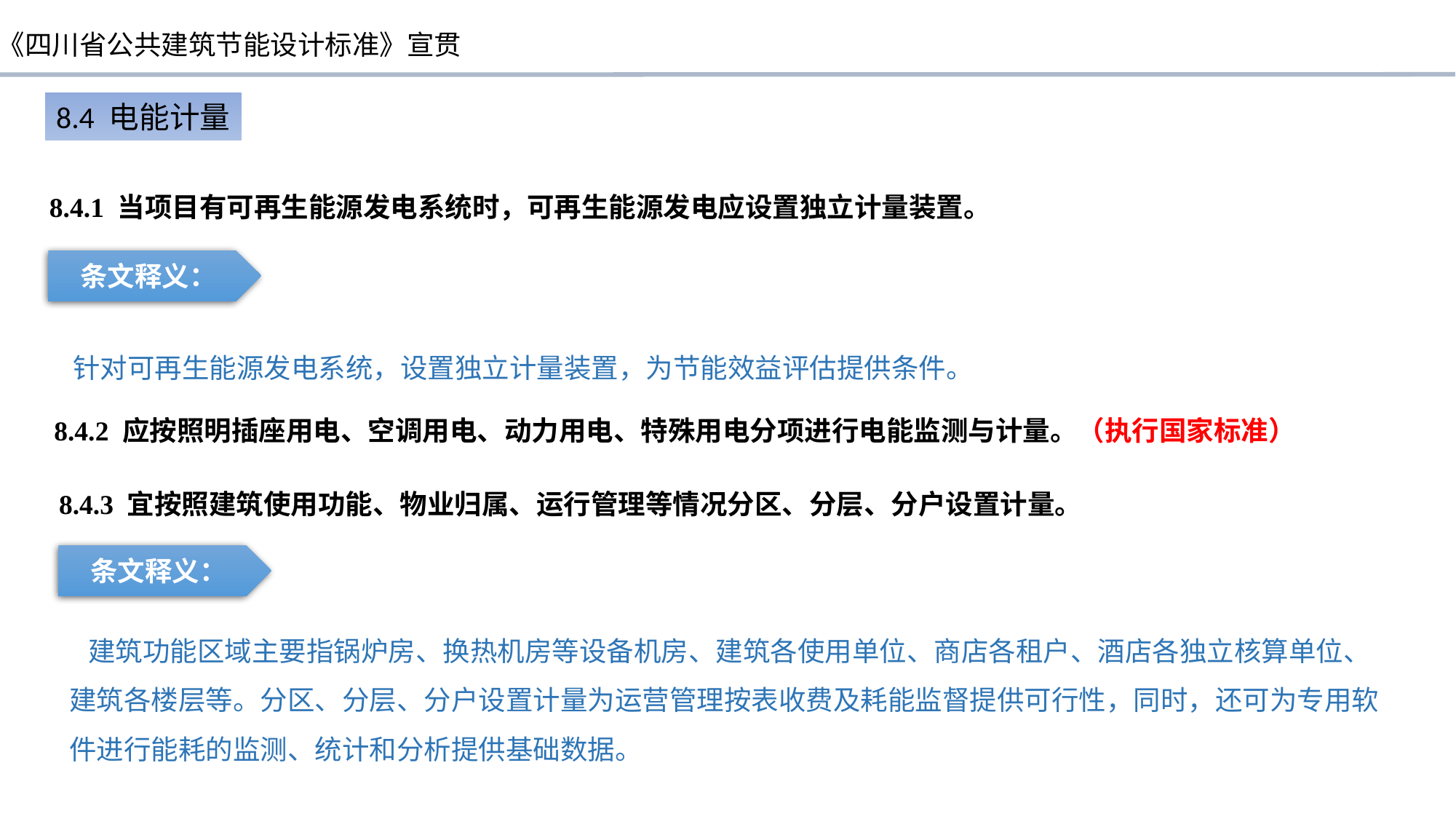

8.4 电能计量
8.4.1 当项目有可再生能源发电系统时，可再生能源发电应设置独立计量装置。
条文释义：
  针对可再生能源发电系统，设置独立计量装置，为节能效益评估提供条件。
8.4.2 应按照明插座用电、空调用电、动力用电、特殊用电分项进行电能监测与计量。（执行国家标准）
8.4.3 宜按照建筑使用功能、物业归属、运行管理等情况分区、分层、分户设置计量。
条文释义：
  建筑功能区域主要指锅炉房、换热机房等设备机房、建筑各使用单位、商店各租户、酒店各独立核算单位、建筑各楼层等。分区、分层、分户设置计量为运营管理按表收费及耗能监督提供可行性，同时，还可为专用软件进行能耗的监测、统计和分析提供基础数据。